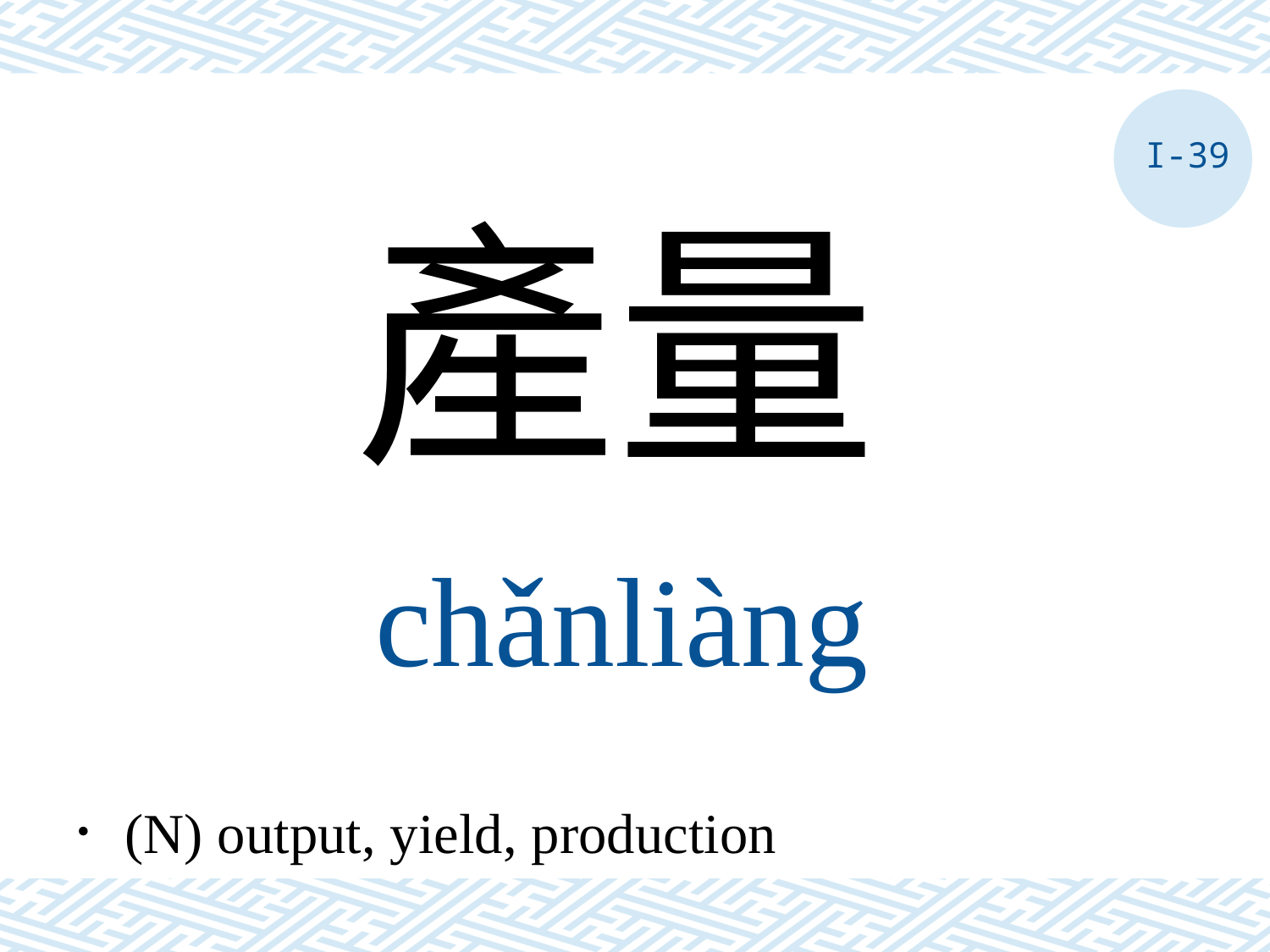

I-39

產量
chǎnliàng
．(N) output, yield, production